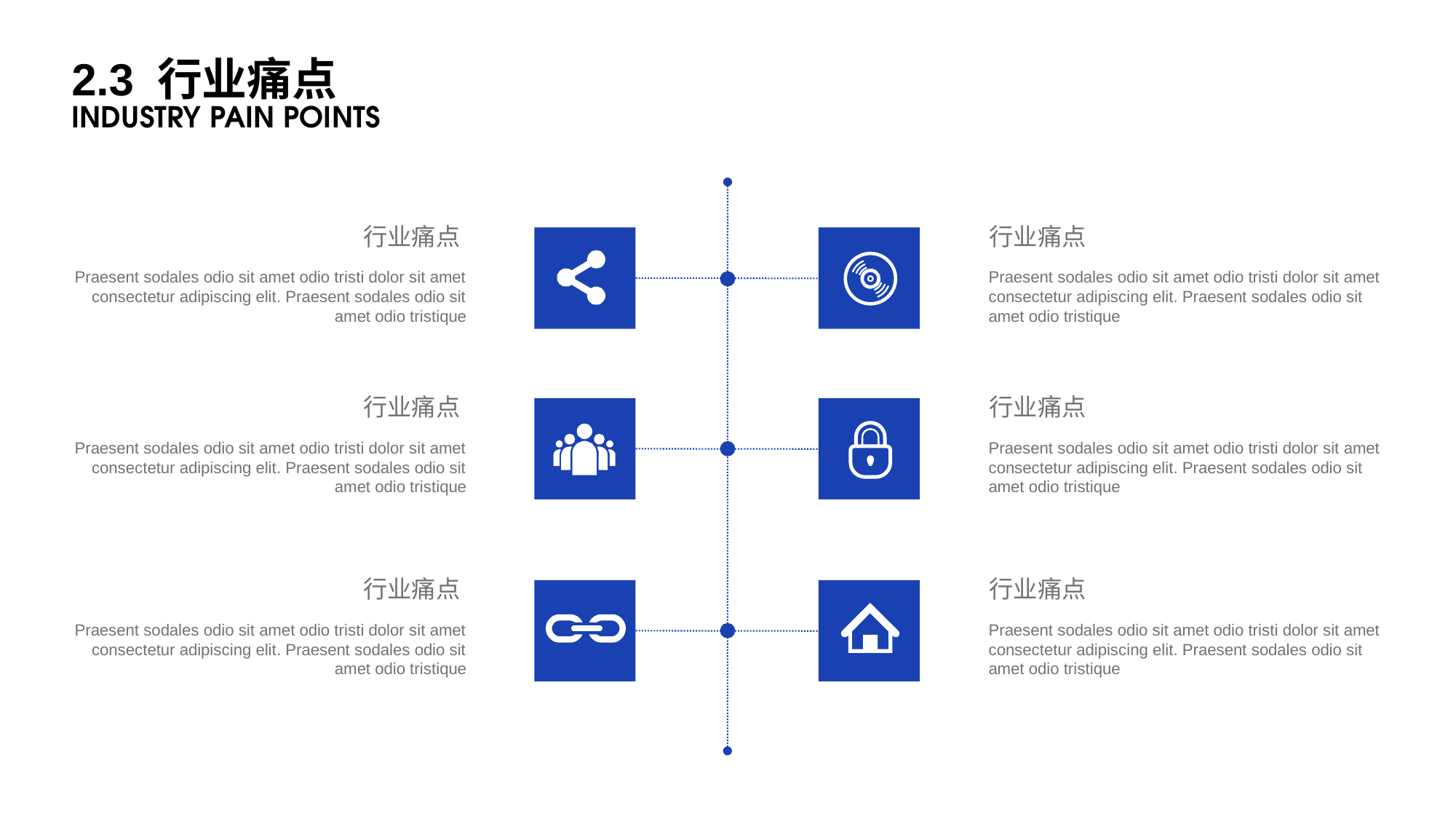

2.3 行业痛点
INDUSTRY PAIN POINTS
行业痛点
Praesent sodales odio sit amet odio tristi dolor sit amet consectetur adipiscing elit. Praesent sodales odio sit amet odio tristique
行业痛点
Praesent sodales odio sit amet odio tristi dolor sit amet consectetur adipiscing elit. Praesent sodales odio sit amet odio tristique

行业痛点
Praesent sodales odio sit amet odio tristi dolor sit amet consectetur adipiscing elit. Praesent sodales odio sit amet odio tristique
行业痛点
Praesent sodales odio sit amet odio tristi dolor sit amet consectetur adipiscing elit. Praesent sodales odio sit amet odio tristique

行业痛点
Praesent sodales odio sit amet odio tristi dolor sit amet consectetur adipiscing elit. Praesent sodales odio sit amet odio tristique
行业痛点
Praesent sodales odio sit amet odio tristi dolor sit amet consectetur adipiscing elit. Praesent sodales odio sit amet odio tristique